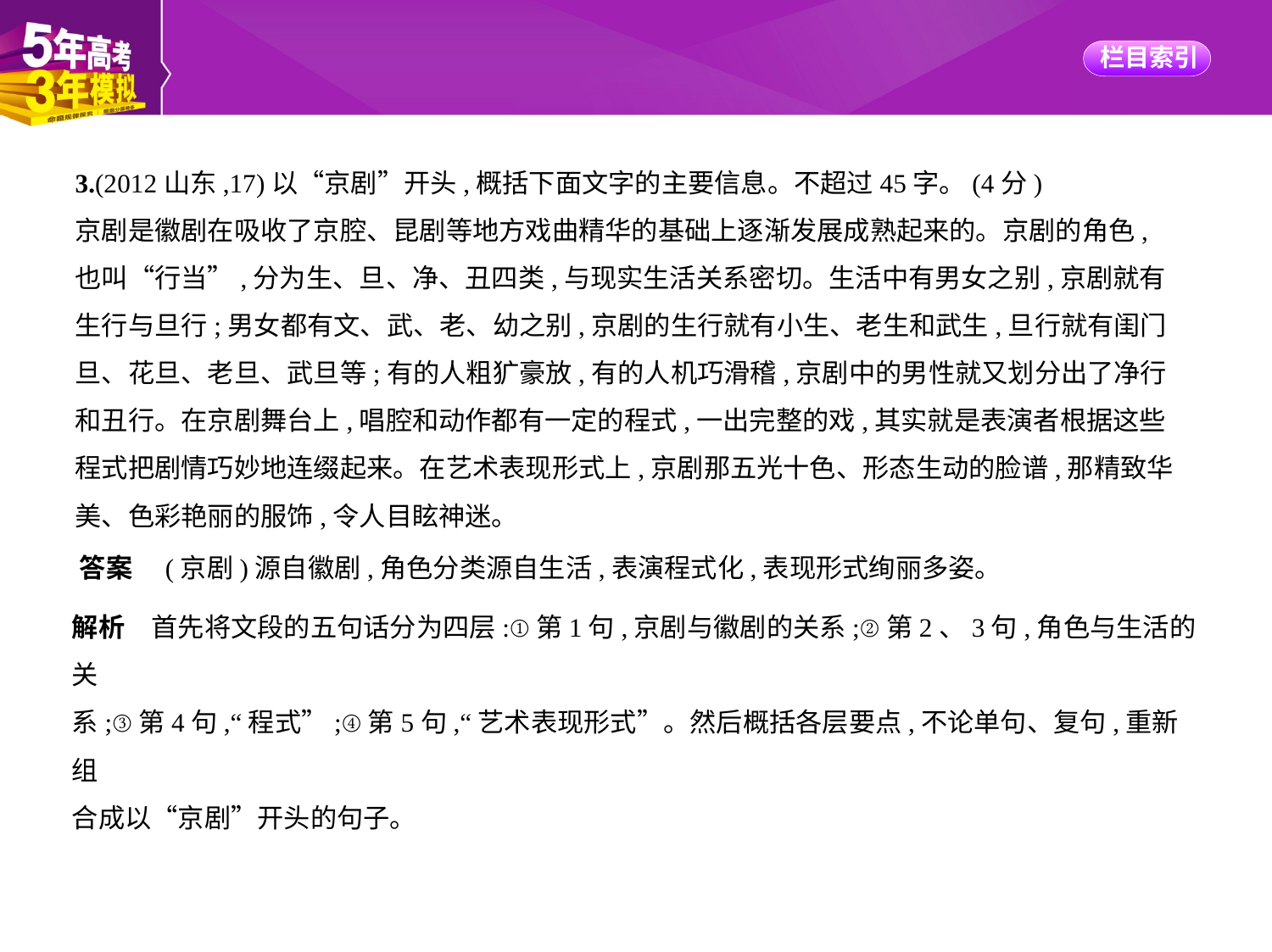

3.(2012山东,17)以“京剧”开头,概括下面文字的主要信息。不超过45字。(4分)
京剧是徽剧在吸收了京腔、昆剧等地方戏曲精华的基础上逐渐发展成熟起来的。京剧的角色,
也叫“行当”,分为生、旦、净、丑四类,与现实生活关系密切。生活中有男女之别,京剧就有
生行与旦行;男女都有文、武、老、幼之别,京剧的生行就有小生、老生和武生,旦行就有闺门
旦、花旦、老旦、武旦等;有的人粗犷豪放,有的人机巧滑稽,京剧中的男性就又划分出了净行
和丑行。在京剧舞台上,唱腔和动作都有一定的程式,一出完整的戏,其实就是表演者根据这些
程式把剧情巧妙地连缀起来。在艺术表现形式上,京剧那五光十色、形态生动的脸谱,那精致华
美、色彩艳丽的服饰,令人目眩神迷。
答案　(京剧)源自徽剧,角色分类源自生活,表演程式化,表现形式绚丽多姿。
解析　首先将文段的五句话分为四层:①第1句,京剧与徽剧的关系;②第2、3句,角色与生活的关
系;③第4句,“程式”;④第5句,“艺术表现形式”。然后概括各层要点,不论单句、复句,重新组
合成以“京剧”开头的句子。